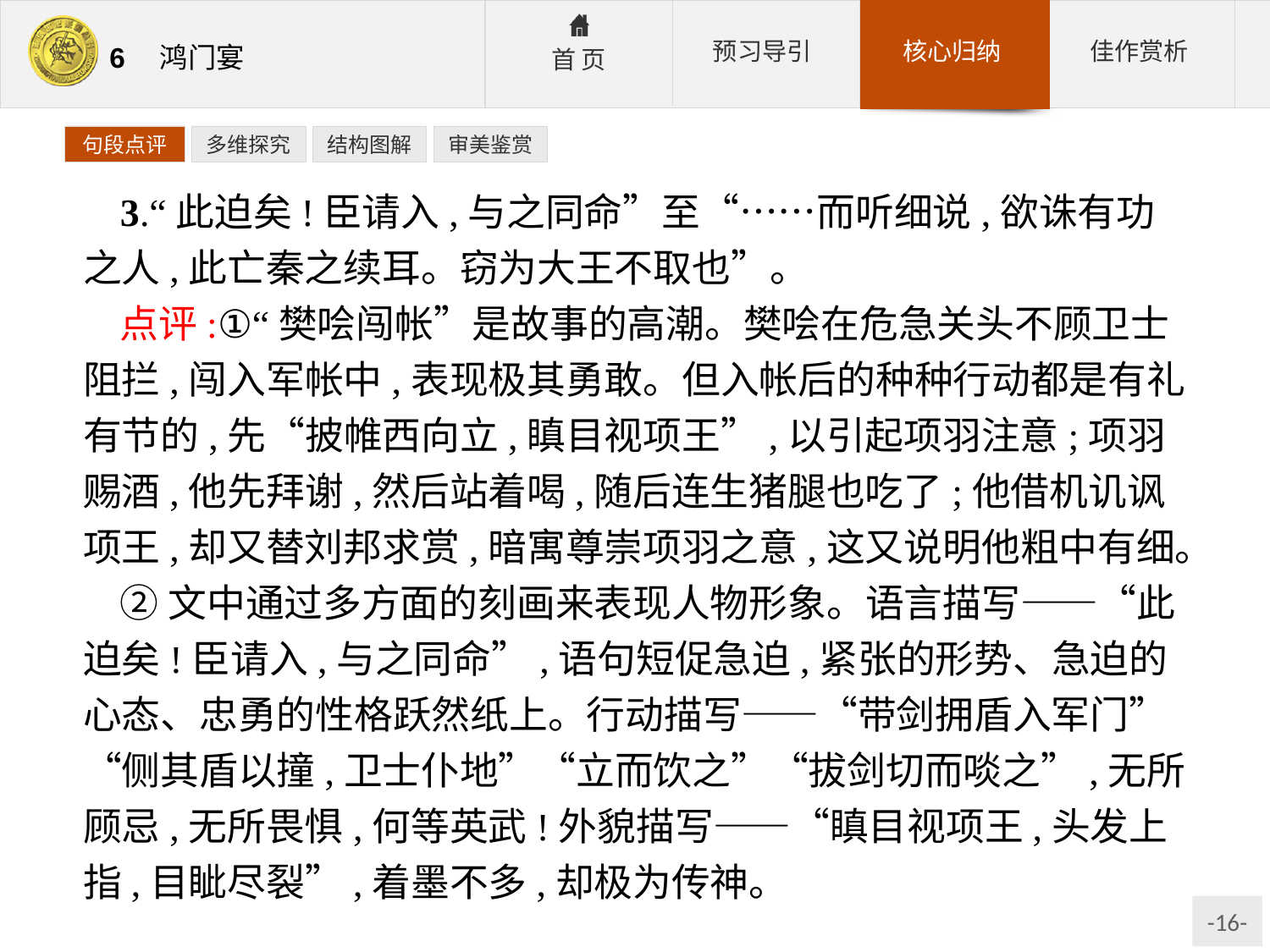

句段点评
多维探究
结构图解
审美鉴赏
3.“此迫矣!臣请入,与之同命”至“……而听细说,欲诛有功之人,此亡秦之续耳。窃为大王不取也”。
点评:①“樊哙闯帐”是故事的高潮。樊哙在危急关头不顾卫士阻拦,闯入军帐中,表现极其勇敢。但入帐后的种种行动都是有礼有节的,先“披帷西向立,瞋目视项王”,以引起项羽注意;项羽赐酒,他先拜谢,然后站着喝,随后连生猪腿也吃了;他借机讥讽项王,却又替刘邦求赏,暗寓尊崇项羽之意,这又说明他粗中有细。
②文中通过多方面的刻画来表现人物形象。语言描写——“此迫矣!臣请入,与之同命”,语句短促急迫,紧张的形势、急迫的心态、忠勇的性格跃然纸上。行动描写——“带剑拥盾入军门”“侧其盾以撞,卫士仆地”“立而饮之”“拔剑切而啖之”,无所顾忌,无所畏惧,何等英武!外貌描写——“瞋目视项王,头发上指,目眦尽裂”,着墨不多,却极为传神。